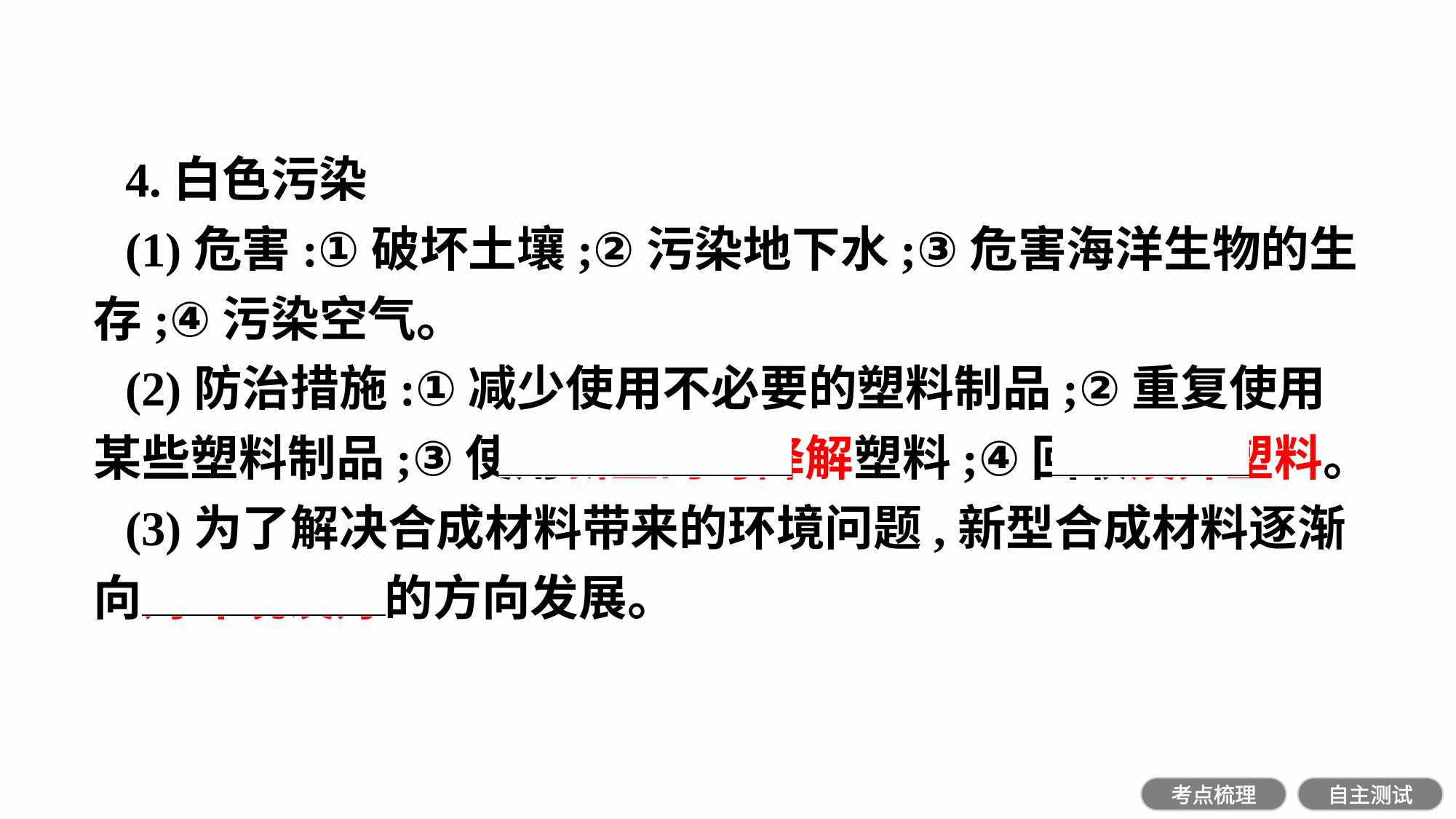

4.白色污染
(1)危害:①破坏土壤;②污染地下水;③危害海洋生物的生存;④污染空气。
(2)防治措施:①减少使用不必要的塑料制品;②重复使用某些塑料制品;③使用新型的可降解塑料;④回收废弃塑料。
(3)为了解决合成材料带来的环境问题,新型合成材料逐渐向对环境友好的方向发展。